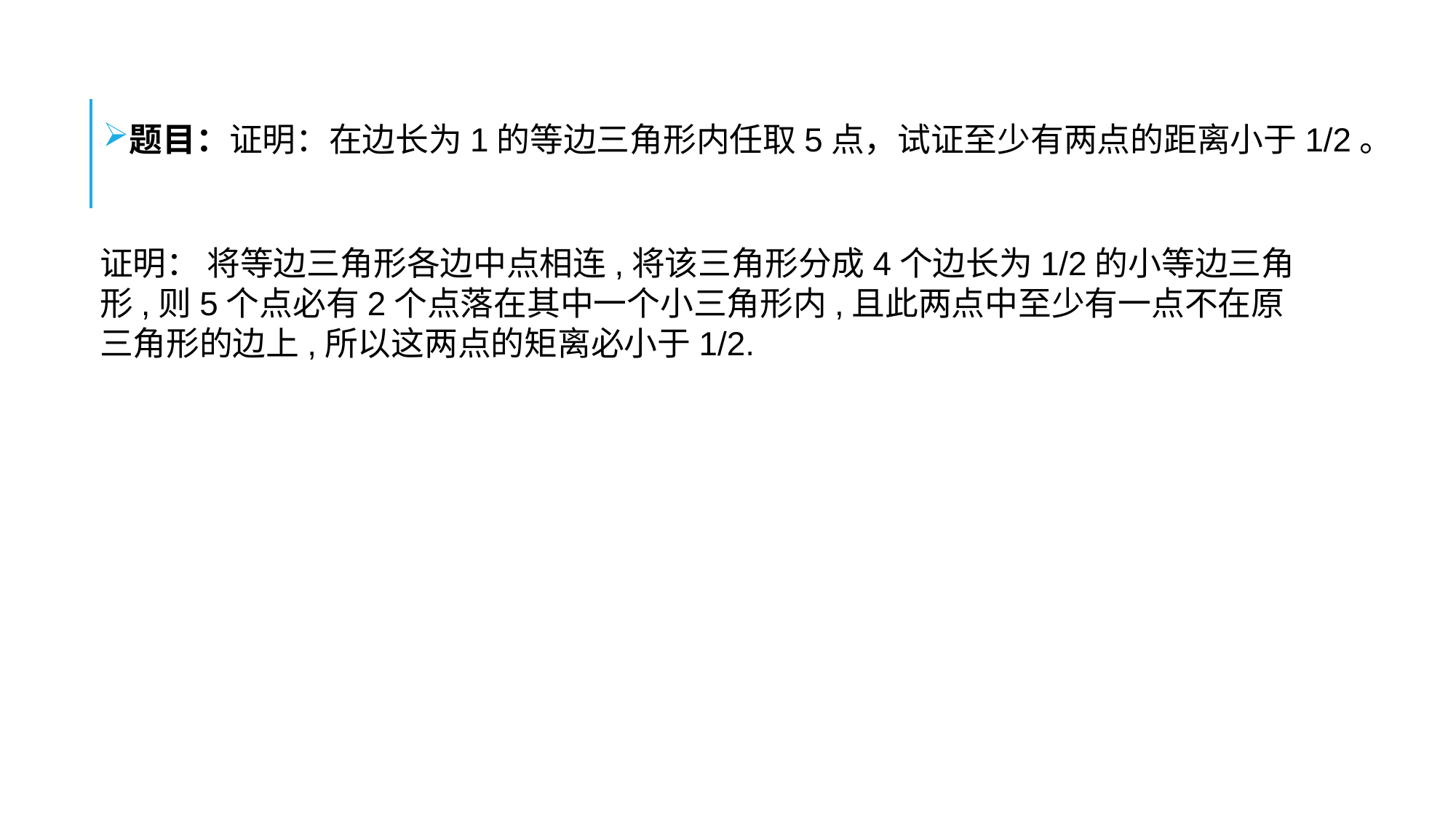

题目：证明：在边长为1的等边三角形内任取5点，试证至少有两点的距离小于1/2。
证明： 将等边三角形各边中点相连,将该三角形分成4个边长为1/2的小等边三角形,则5个点必有2个点落在其中一个小三角形内,且此两点中至少有一点不在原三角形的边上,所以这两点的矩离必小于1/2.